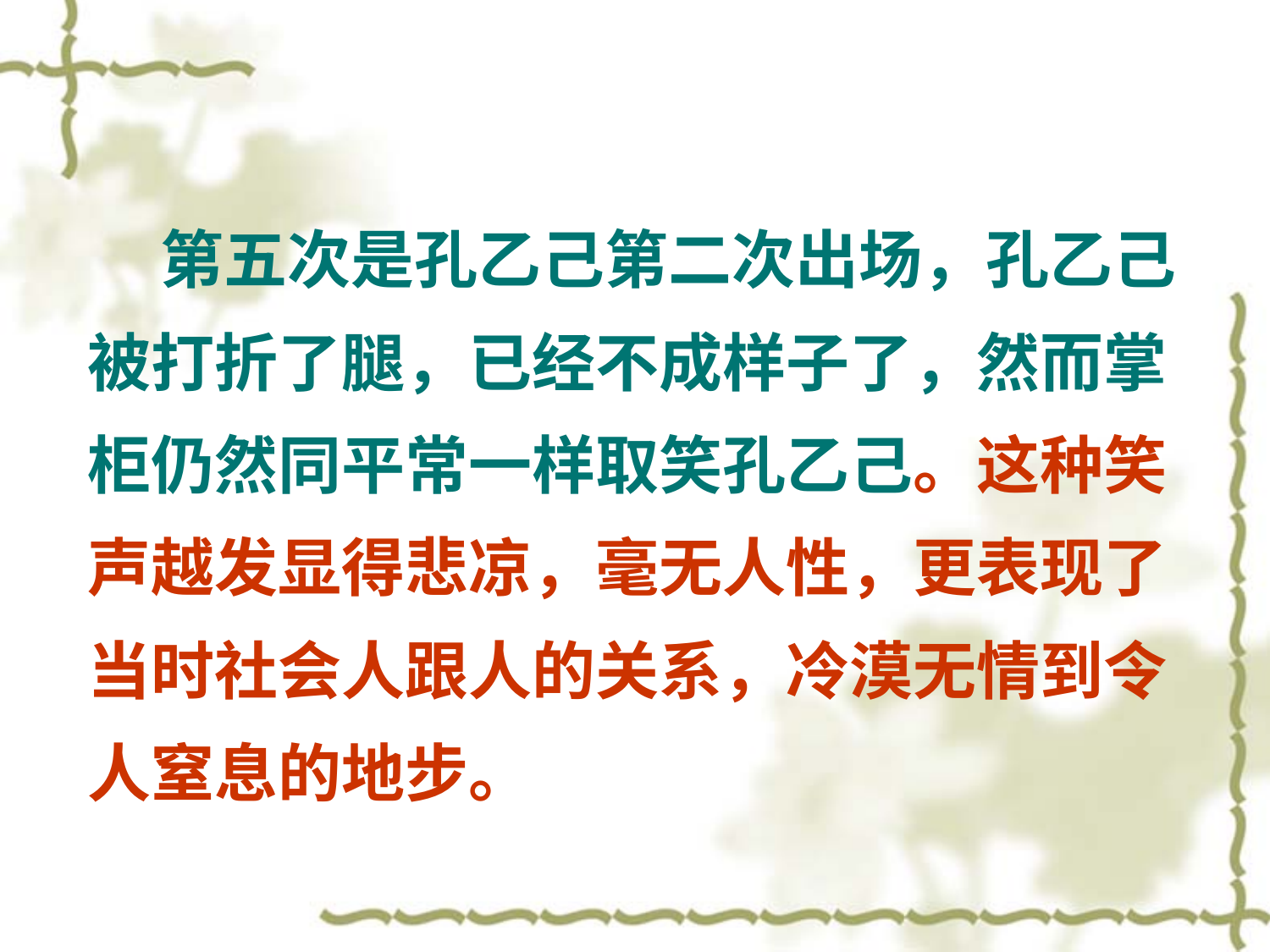

第五次是孔乙己第二次出场，孔乙己被打折了腿，已经不成样子了，然而掌柜仍然同平常一样取笑孔乙己。这种笑声越发显得悲凉，毫无人性，更表现了当时社会人跟人的关系，冷漠无情到令人窒息的地步。